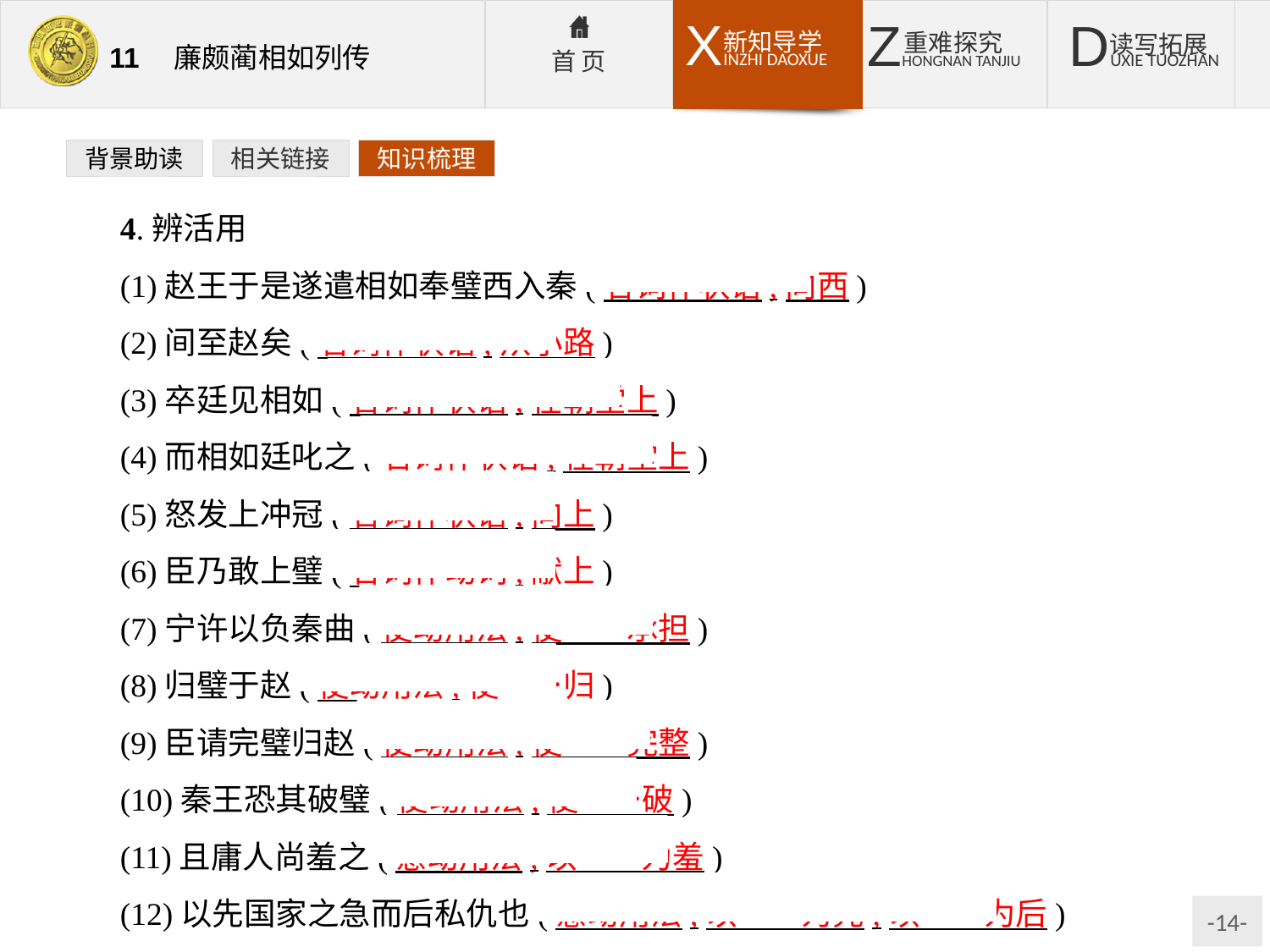

背景助读
相关链接
知识梳理
4.辨活用
(1)赵王于是遂遣相如奉璧西入秦(名词作状语,向西)
(2)间至赵矣(名词作状语,从小路)
(3)卒廷见相如(名词作状语,在朝堂上)
(4)而相如廷叱之(名词作状语,在朝堂上)
(5)怒发上冲冠(名词作状语,向上)
(6)臣乃敢上璧(名词作动词,献上)
(7)宁许以负秦曲(使动用法,使……承担)
(8)归璧于赵(使动用法,使……归)
(9)臣请完璧归赵(使动用法,使……完整)
(10)秦王恐其破璧(使动用法,使……破)
(11)且庸人尚羞之(意动用法,以……为羞)
(12)以先国家之急而后私仇也(意动用法,以……为先;以……为后)